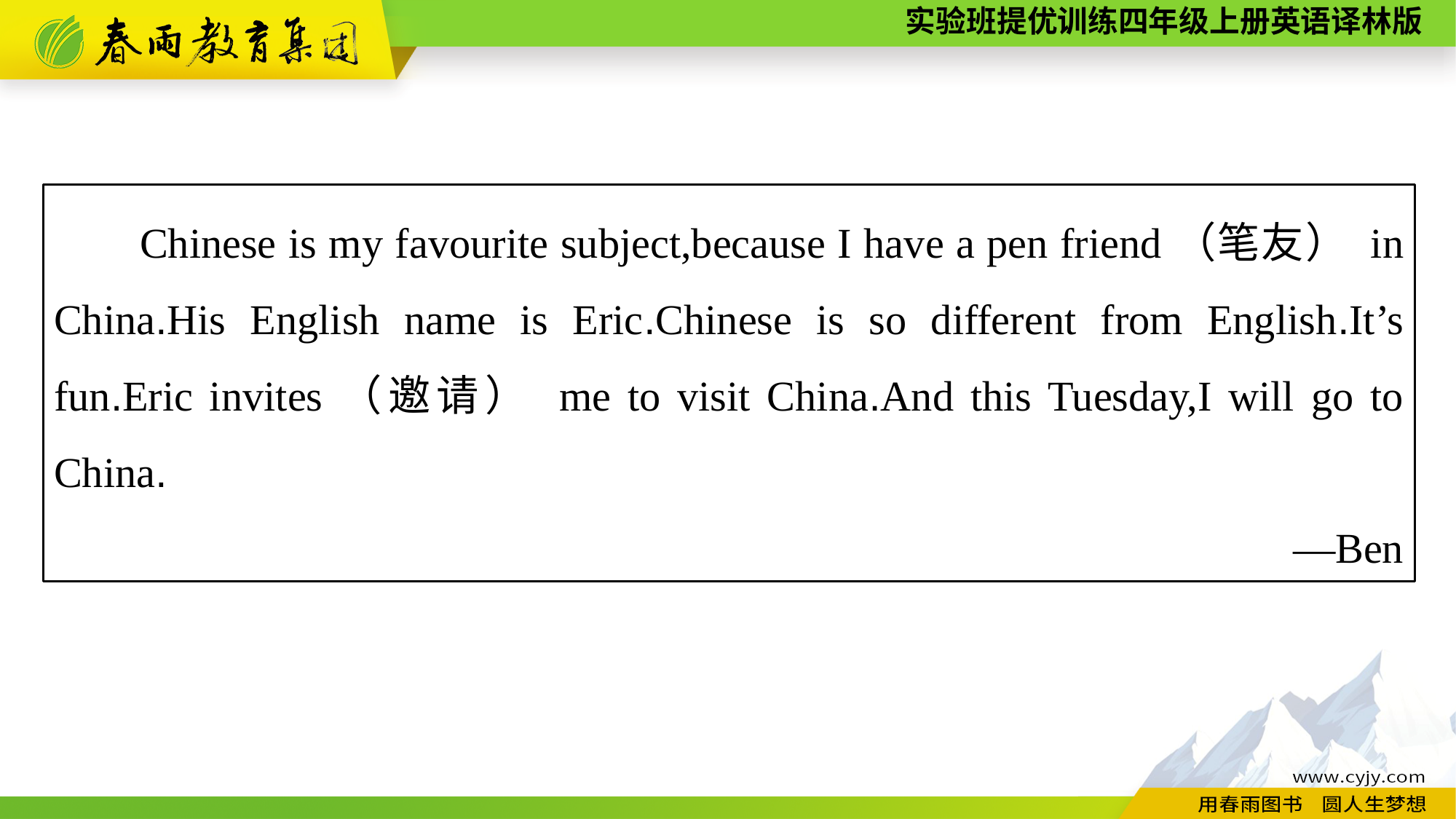

Chinese is my favourite subject,because I have a pen friend（笔友） in China.His English name is Eric.Chinese is so different from English.It’s fun.Eric invites（邀请） me to visit China.And this Tuesday,I will go to China.
—Ben